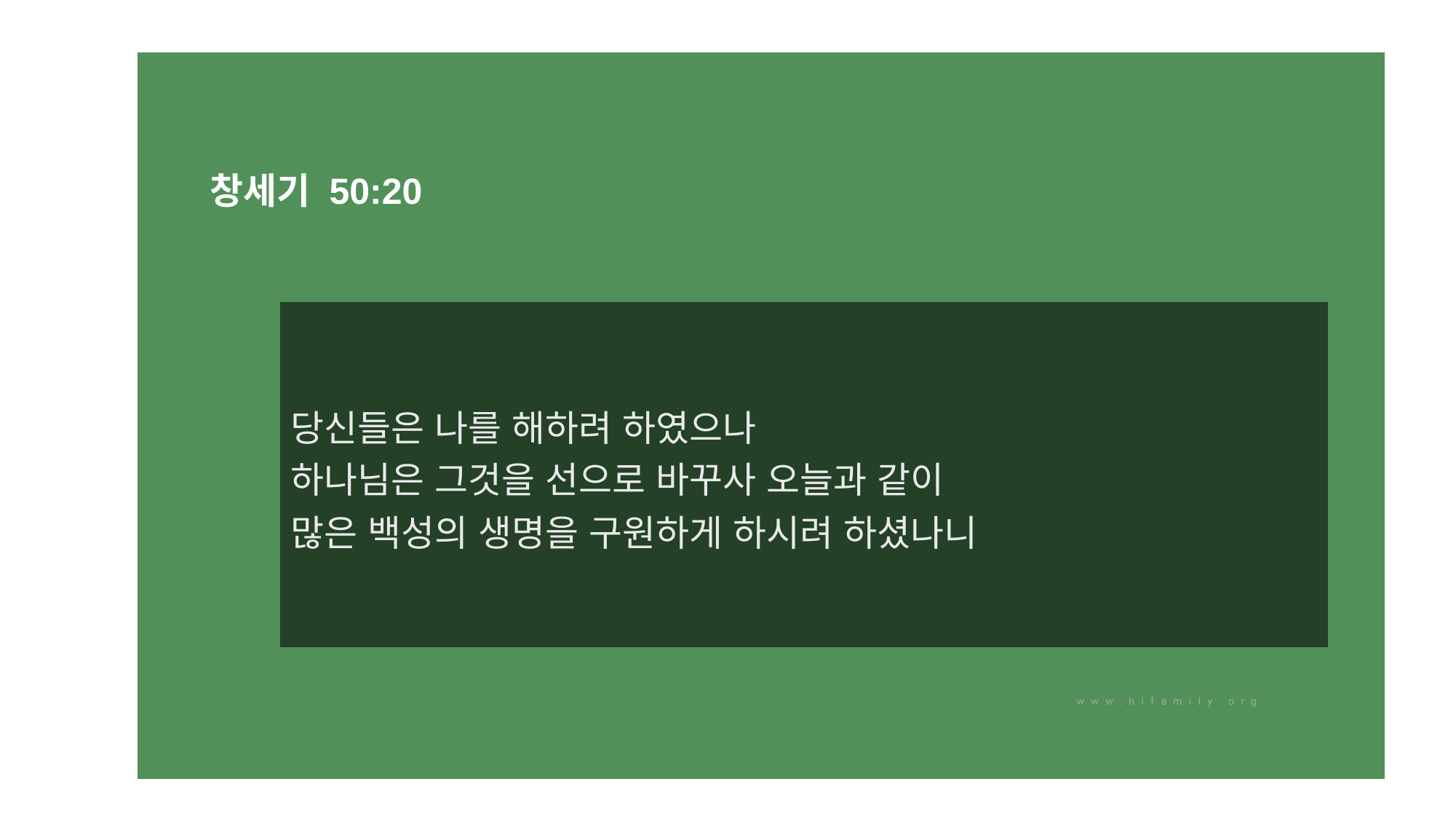

창세기 50:20
당신들은 나를 해하려 하였으나
하나님은 그것을 선으로 바꾸사 오늘과 같이
많은 백성의 생명을 구원하게 하시려 하셨나니
www.hifamily.org